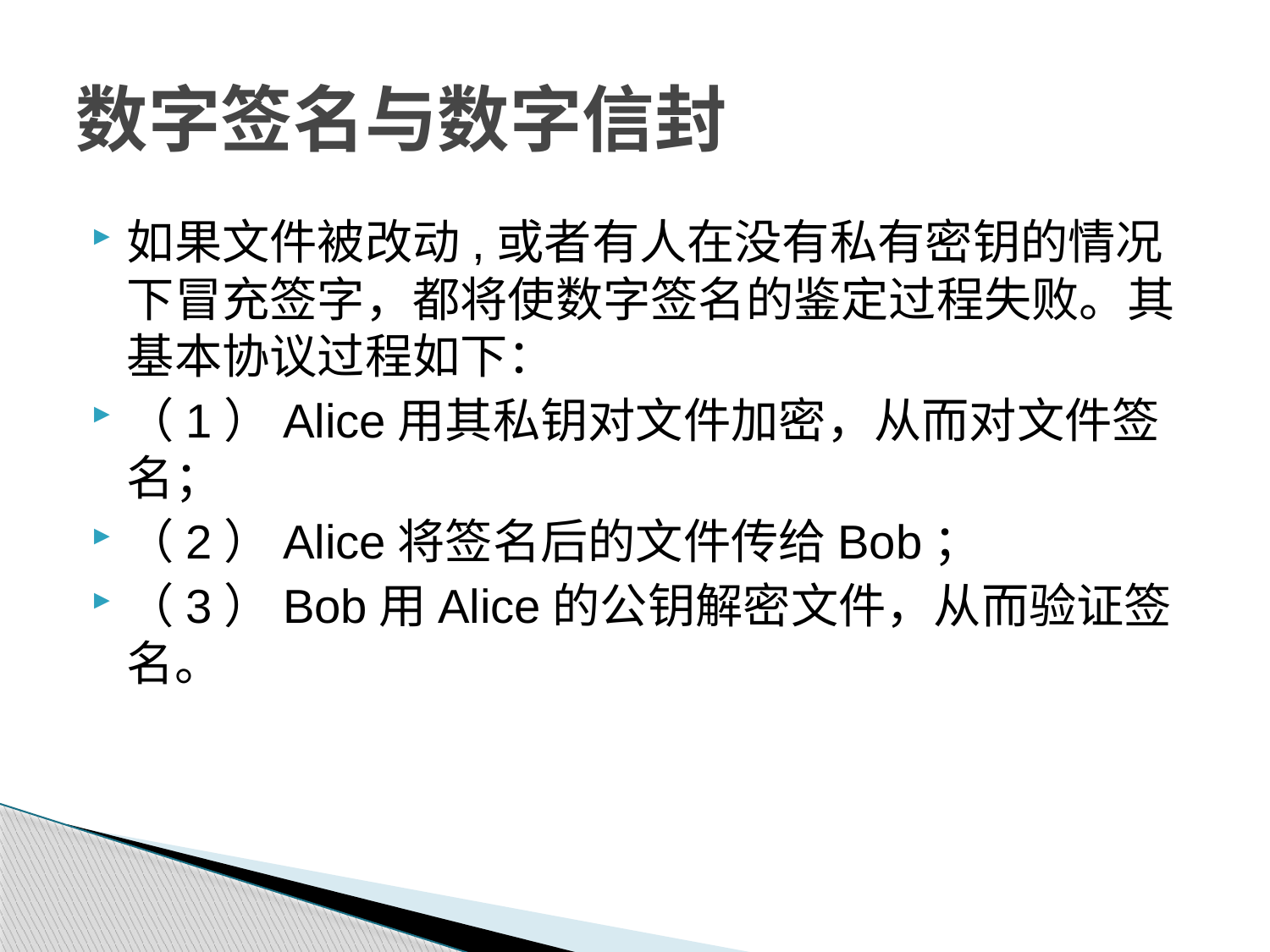

# 数字签名与数字信封
如果文件被改动,或者有人在没有私有密钥的情况下冒充签字，都将使数字签名的鉴定过程失败。其基本协议过程如下：
（1）Alice用其私钥对文件加密，从而对文件签名；
（2）Alice将签名后的文件传给Bob；
（3）Bob用Alice的公钥解密文件，从而验证签名。